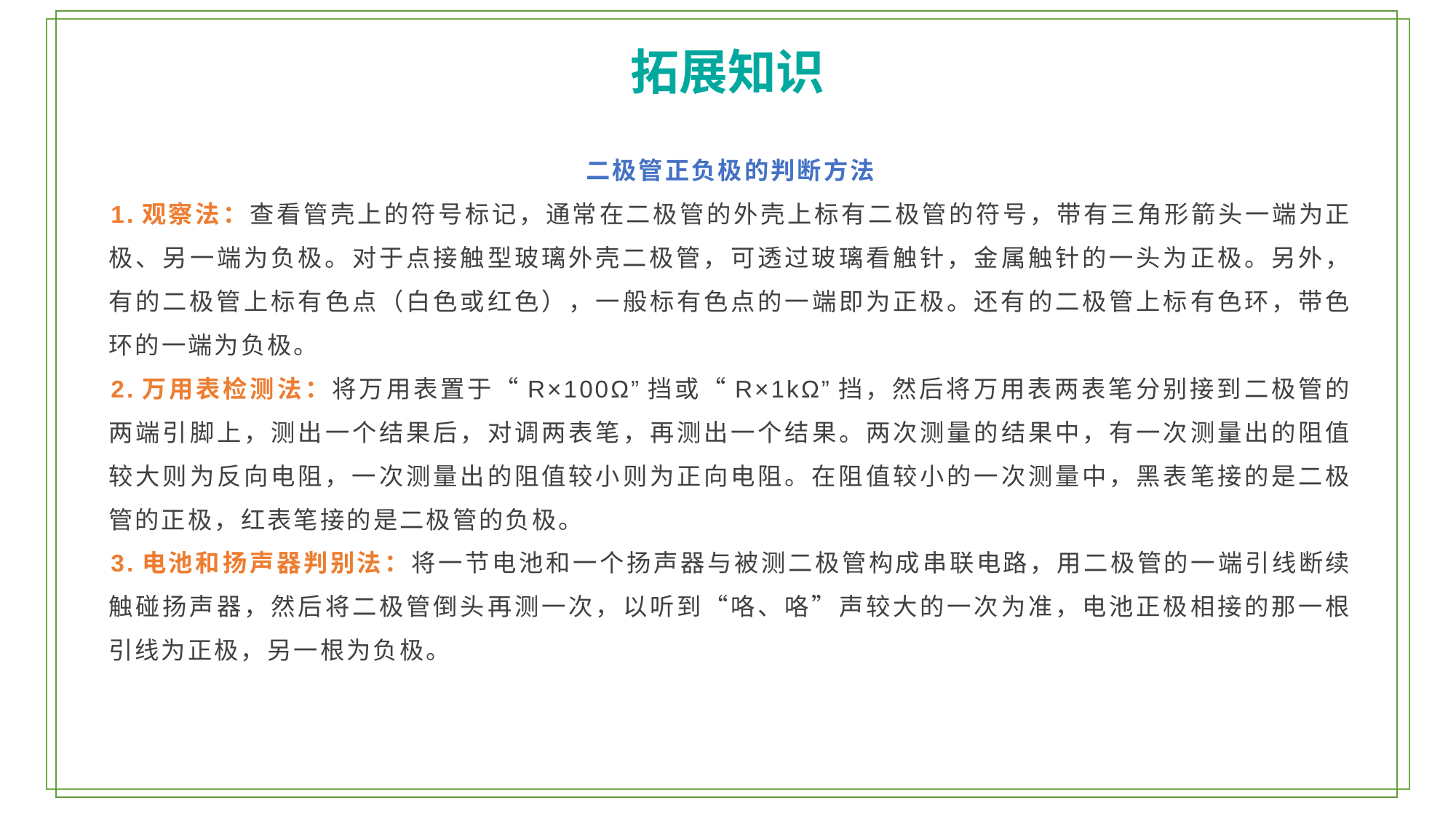

拓展知识
二极管正负极的判断方法
‌1.观察法‌：查看管壳上的符号标记，通常在二极管的外壳上标有二极管的符号，带有三角形箭头一端为正极、另一端为负极。对于点接触型玻璃外壳二极管，可透过玻璃看触针，金属触针的一头为正极。另外，有的二极管上标有色点（白色或红色），一般标有色点的一端即为正极。还有的二极管上标有色环，带色环的一端为负极。‌
‌2.万用表检测法‌：将万用表置于“R×100Ω”挡或“R×1kΩ”挡，然后将万用表两表笔分别接到二极管的两端引脚上，测出一个结果后，对调两表笔，再测出一个结果。两次测量的结果中，有一次测量出的阻值较大则为反向电阻，一次测量出的阻值较小则为正向电阻。在阻值较小的一次测量中，黑表笔接的是二极管的正极，红表笔接的是二极管的负极。‌
‌‌3.电池和‌扬声器判别法‌：将一节电池和一个扬声器与被测二极管构成串联电路，用二极管的一端引线断续触碰扬声器，然后将二极管倒头再测一次，以听到“咯、咯”声较大的一次为准，电池正极相接的那一根引线为正极，另一根为负极。